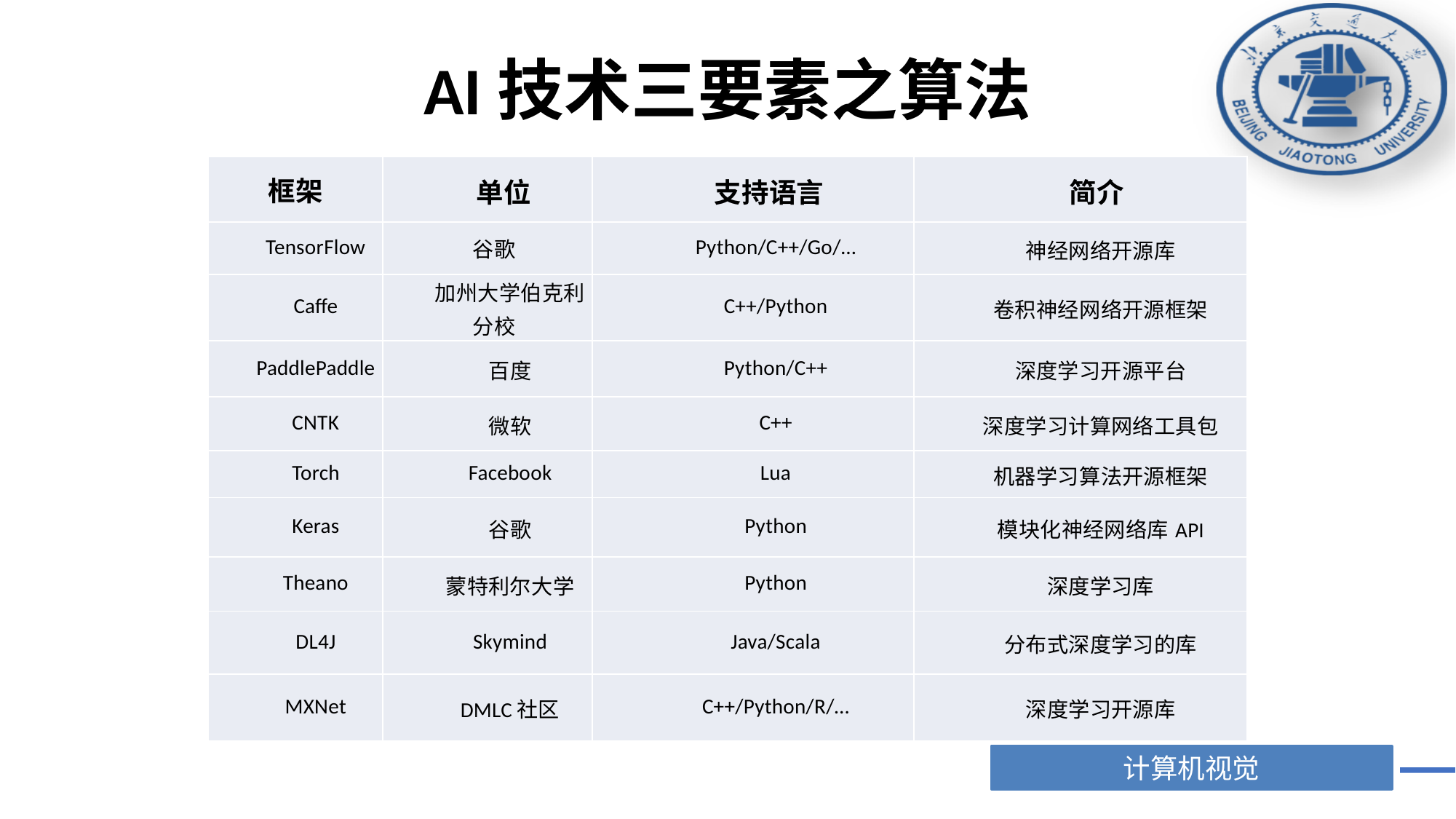

# AI技术三要素之算法
| 框架 | 单位 | 支持语言 | 简介 |
| --- | --- | --- | --- |
| TensorFlow | 谷歌 | Python/C++/Go/… | 神经网络开源库 |
| Caffe | 加州大学伯克利分校 | C++/Python | 卷积神经网络开源框架 |
| PaddlePaddle | 百度 | Python/C++ | 深度学习开源平台 |
| CNTK | 微软 | C++ | 深度学习计算网络工具包 |
| Torch | Facebook | Lua | 机器学习算法开源框架 |
| Keras | 谷歌 | Python | 模块化神经网络库API |
| Theano | 蒙特利尔大学 | Python | 深度学习库 |
| DL4J | Skymind | Java/Scala | 分布式深度学习的库 |
| MXNet | DMLC社区 | C++/Python/R/… | 深度学习开源库 |